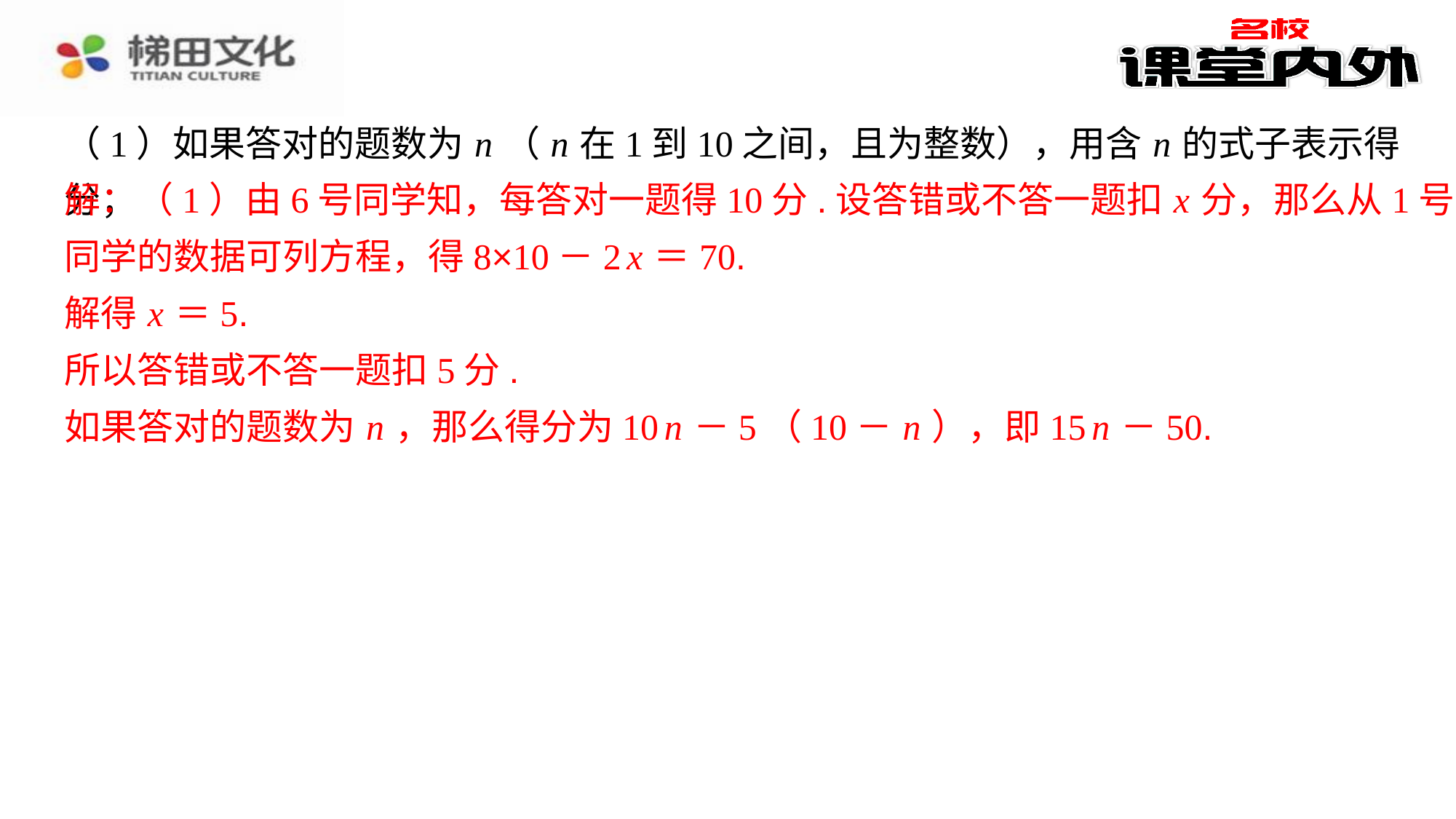

（1）如果答对的题数为 n （ n 在1到10之间，且为整数），用含 n 的式子表示得分；
解：（1）由6号同学知，每答对一题得10分.设答错或不答一题扣 x 分，那么从1号
同学的数据可列方程，得8×10－2 x ＝70.
解得 x ＝5.
所以答错或不答一题扣5分.
如果答对的题数为 n ，那么得分为10 n －5（10－ n ），即15 n －50.
解：（1）由6号同学知，每答对一题得10分.设答错或不答一题扣 x 分，那么从1号
同学的数据可列方程，得8×10－2 x ＝70.
解得 x ＝5.
所以答错或不答一题扣5分.
如果答对的题数为 n ，那么得分为10 n －5（10－ n ），即15 n －50.